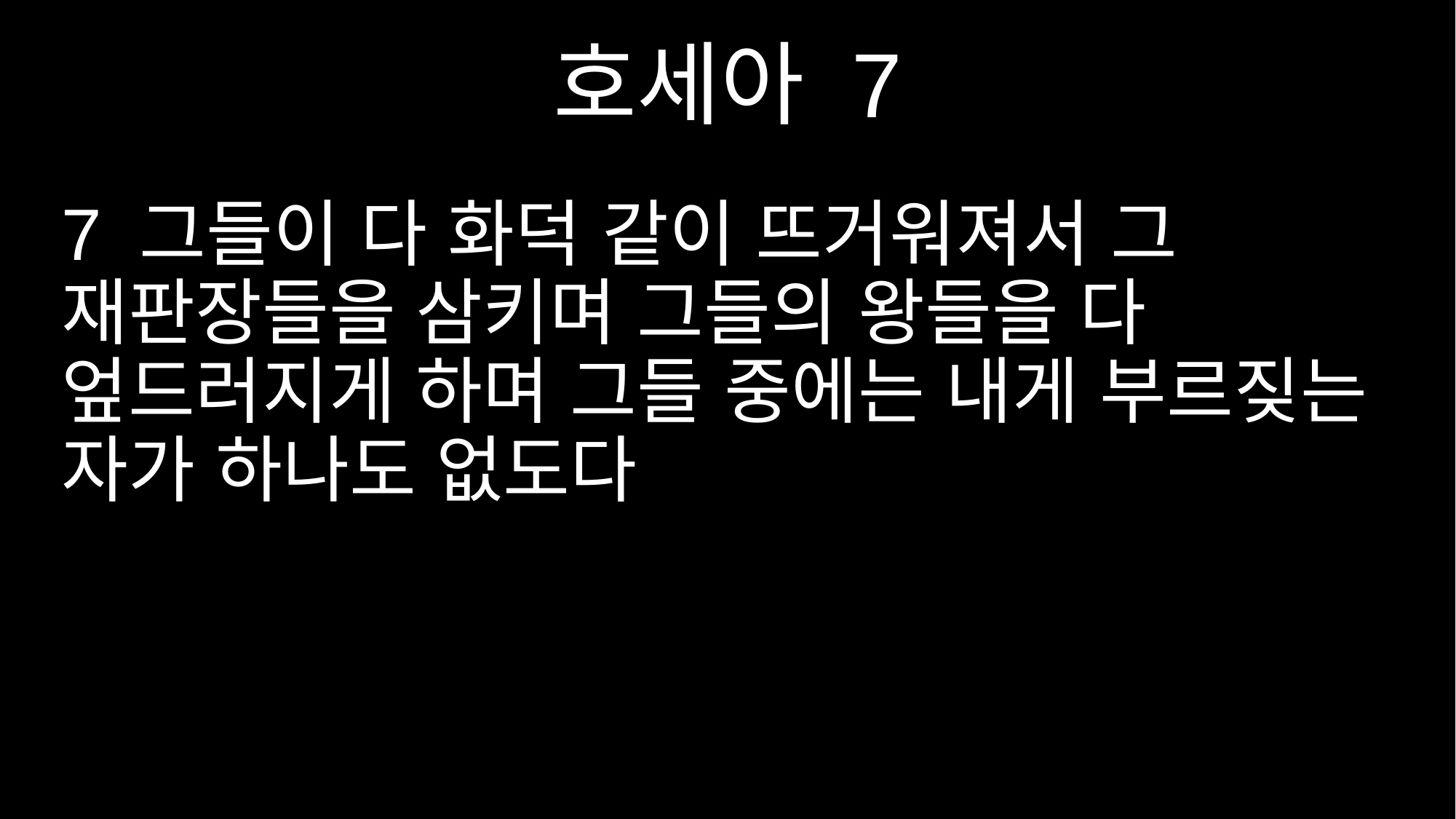

호세아 7
7 그들이 다 화덕 같이 뜨거워져서 그 재판장들을 삼키며 그들의 왕들을 다 엎드러지게 하며 그들 중에는 내게 부르짖는 자가 하나도 없도다